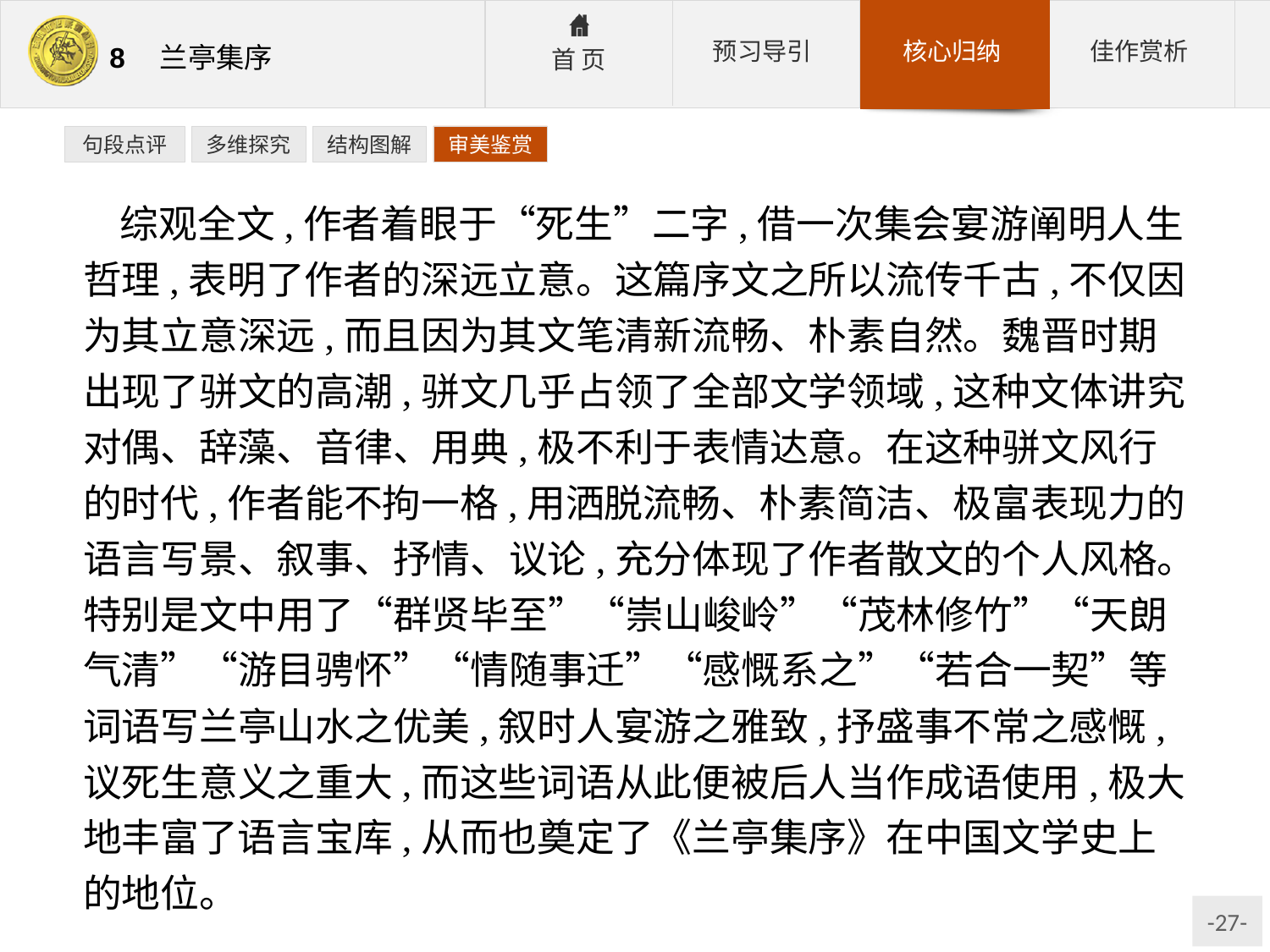

句段点评
多维探究
结构图解
审美鉴赏
综观全文,作者着眼于“死生”二字,借一次集会宴游阐明人生哲理,表明了作者的深远立意。这篇序文之所以流传千古,不仅因为其立意深远,而且因为其文笔清新流畅、朴素自然。魏晋时期出现了骈文的高潮,骈文几乎占领了全部文学领域,这种文体讲究对偶、辞藻、音律、用典,极不利于表情达意。在这种骈文风行的时代,作者能不拘一格,用洒脱流畅、朴素简洁、极富表现力的语言写景、叙事、抒情、议论,充分体现了作者散文的个人风格。特别是文中用了“群贤毕至”“崇山峻岭”“茂林修竹”“天朗气清”“游目骋怀”“情随事迁”“感慨系之”“若合一契”等词语写兰亭山水之优美,叙时人宴游之雅致,抒盛事不常之感慨,议死生意义之重大,而这些词语从此便被后人当作成语使用,极大地丰富了语言宝库,从而也奠定了《兰亭集序》在中国文学史上的地位。